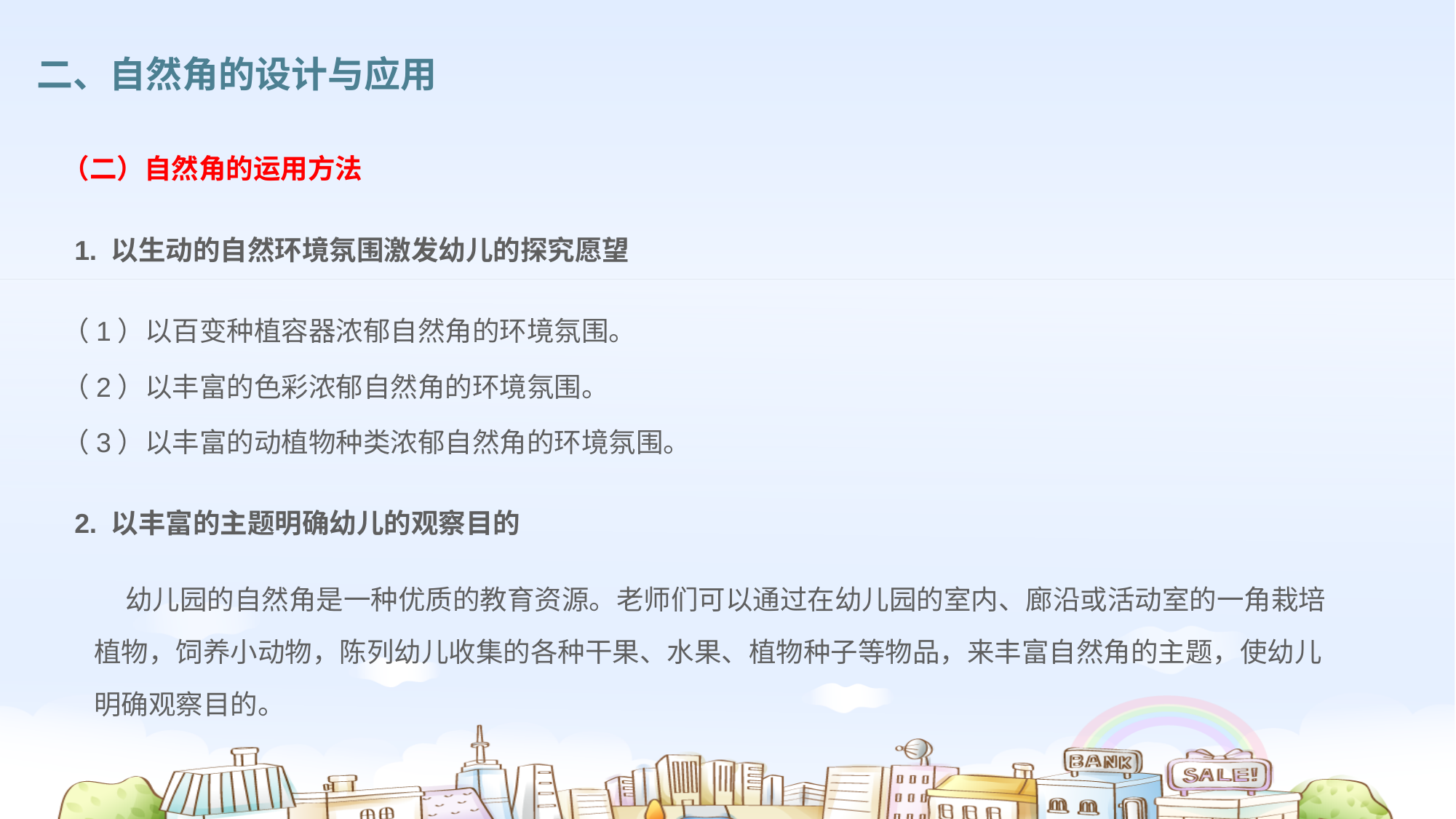

二、自然角的设计与应用
（二）自然角的运用方法
1. 以生动的自然环境氛围激发幼儿的探究愿望
（1）以百变种植容器浓郁自然角的环境氛围。
（2）以丰富的色彩浓郁自然角的环境氛围。
（3）以丰富的动植物种类浓郁自然角的环境氛围。
2. 以丰富的主题明确幼儿的观察目的
    幼儿园的自然角是一种优质的教育资源。老师们可以通过在幼儿园的室内、廊沿或活动室的一角栽培植物，饲养小动物，陈列幼儿收集的各种干果、水果、植物种子等物品，来丰富自然角的主题，使幼儿明确观察目的。